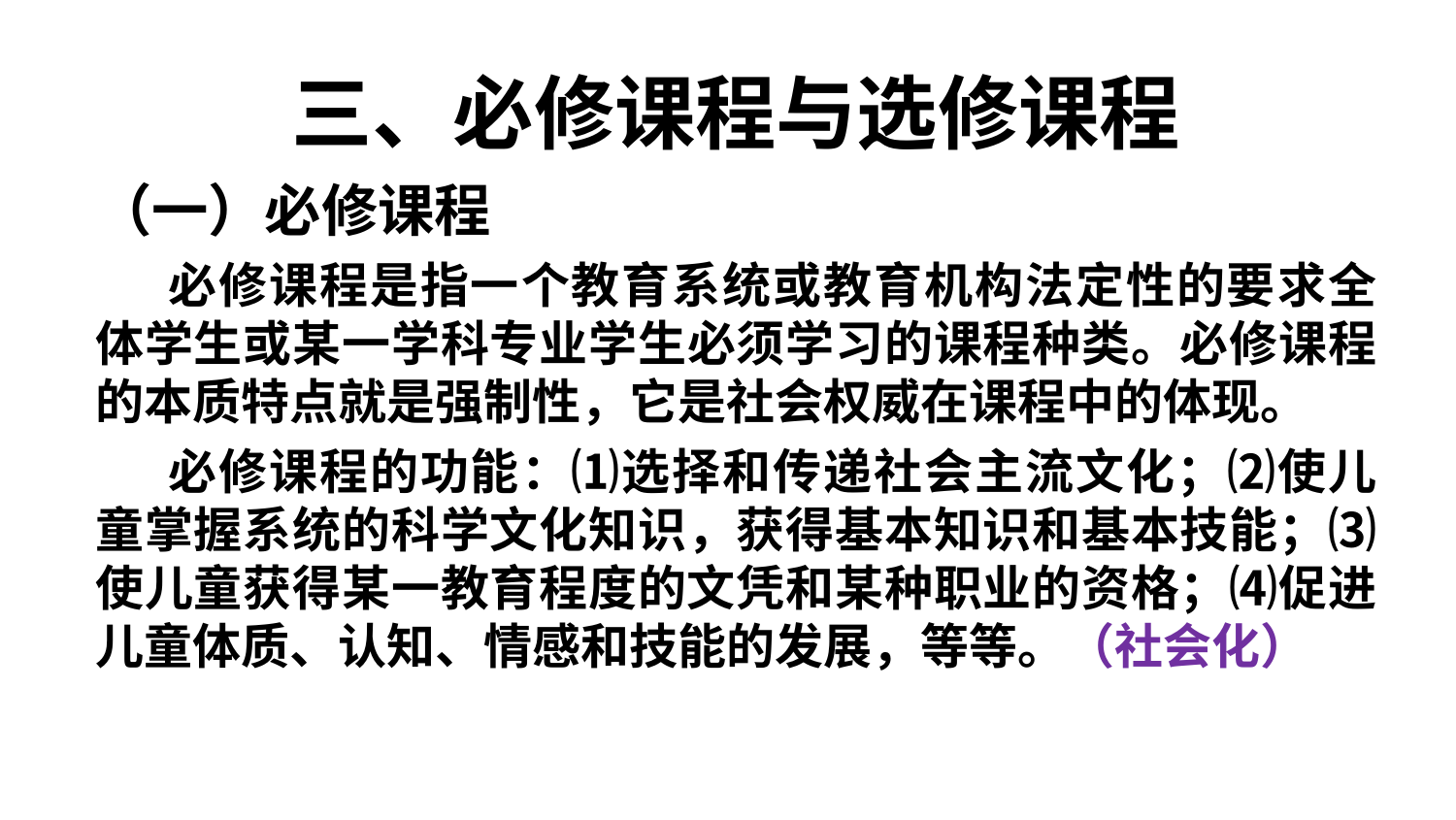

# 三、必修课程与选修课程
（一）必修课程
必修课程是指一个教育系统或教育机构法定性的要求全体学生或某一学科专业学生必须学习的课程种类。必修课程的本质特点就是强制性，它是社会权威在课程中的体现。
必修课程的功能：⑴选择和传递社会主流文化；⑵使儿童掌握系统的科学文化知识，获得基本知识和基本技能；⑶使儿童获得某一教育程度的文凭和某种职业的资格；⑷促进儿童体质、认知、情感和技能的发展，等等。（社会化）